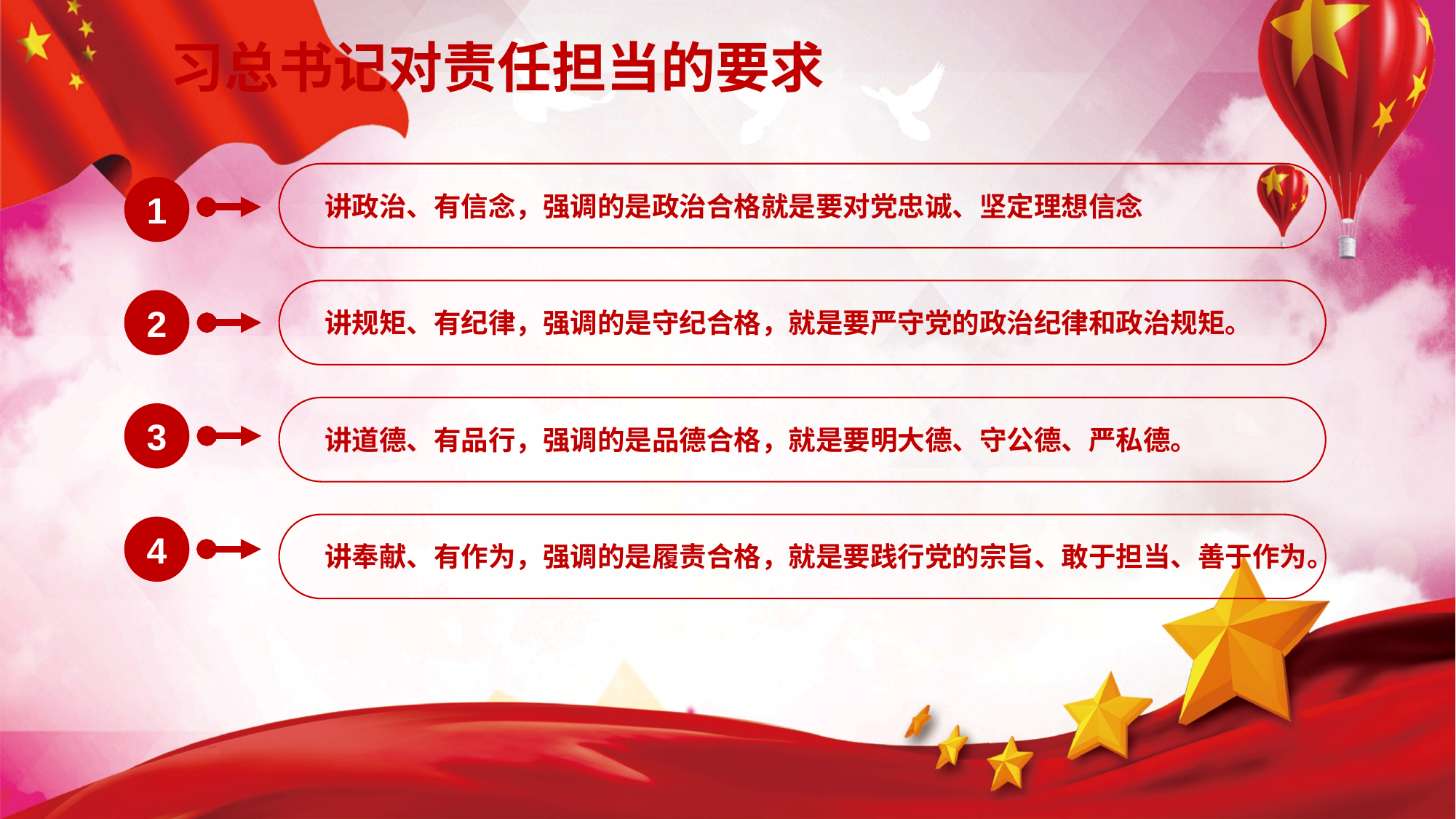

习总书记对责任担当的要求

讲政治、有信念，强调的是政治合格就是要对党忠诚、坚定理想信念
1

讲规矩、有纪律，强调的是守纪合格，就是要严守党的政治纪律和政治规矩。
2

讲道德、有品行，强调的是品德合格，就是要明大德、守公德、严私德。
3

讲奉献、有作为，强调的是履责合格，就是要践行党的宗旨、敢于担当、善于作为。
4
延时符